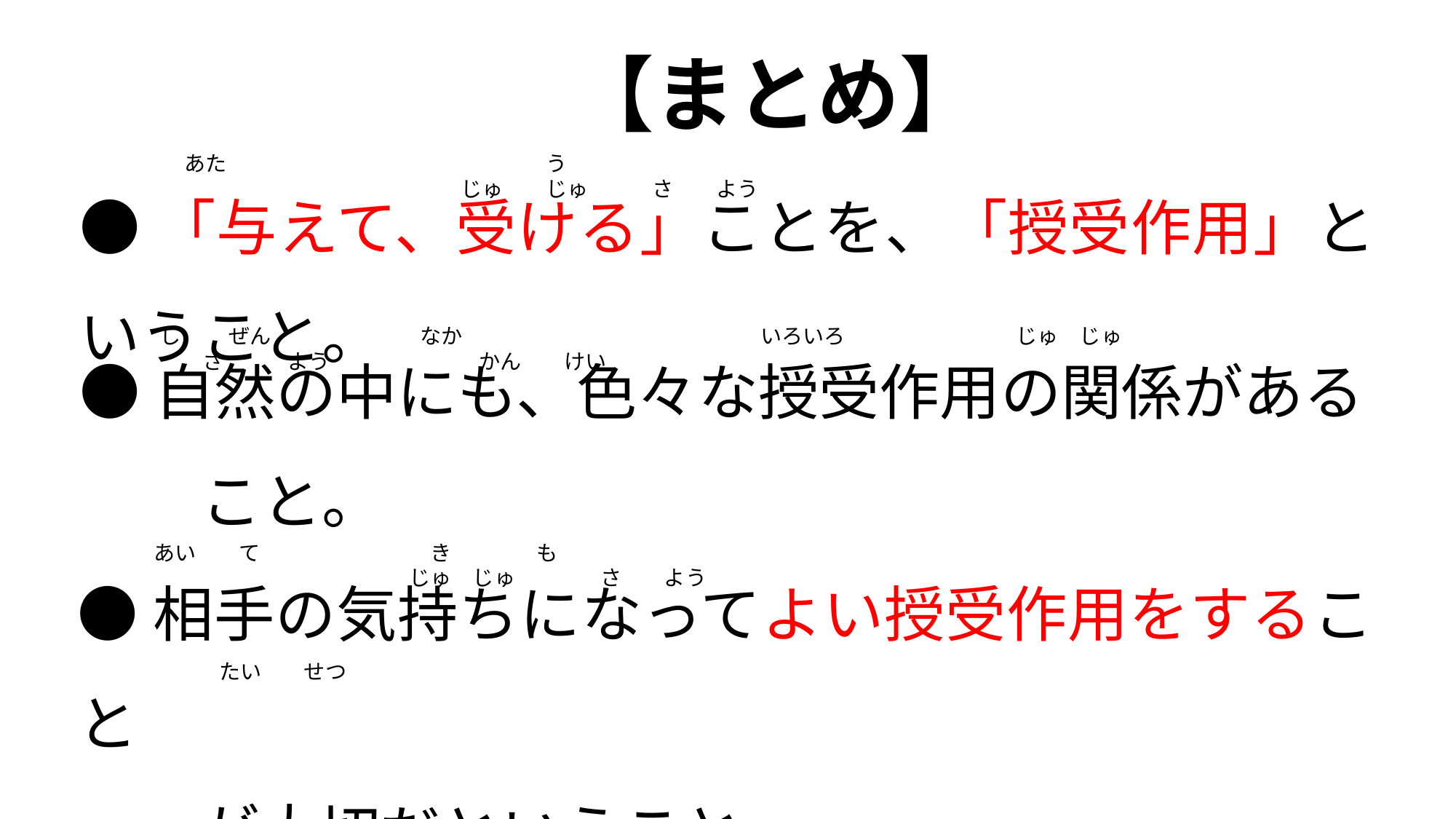

【まとめ】
あた　　　　　　　　　　　　　　　う　　　　　　　　　　　　　　　　　　　　　　　　　　　　　　　　　　じゅ　　じゅ　　　さ　　よう
●「与えて、受ける」ことを、「授受作用」ということ。
●自然の中にも、色々な授受作用の関係がある
　　こと。
し　 　ぜん　　　　　　　なか　　　　　　　　　　　　　　いろいろ　　　　　　　　じゅ　じゅ　　　さ　　　よう　　　　　　　かん　　けい
●相手の気持ちになってよい授受作用をすること
　　が大切だということ。
あい　　て　　　　　　　　き　　　　も　　　　　　　　　　　　　　　　　　　　　　　　　　　　　　　　　　　じゅ　じゅ　　　　さ　　よう
たい　　せつ